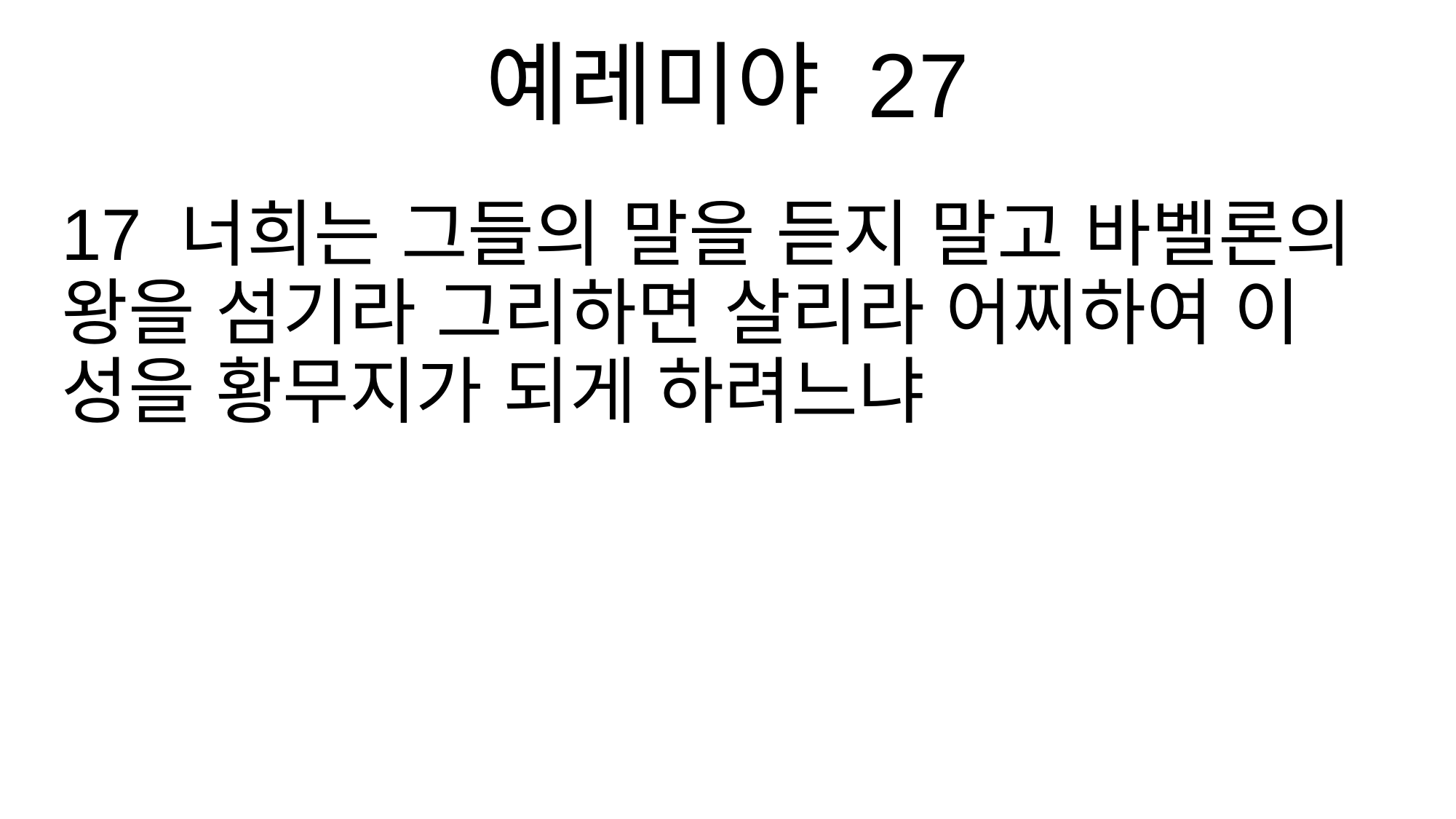

예레미야 27
17 너희는 그들의 말을 듣지 말고 바벨론의 왕을 섬기라 그리하면 살리라 어찌하여 이 성을 황무지가 되게 하려느냐